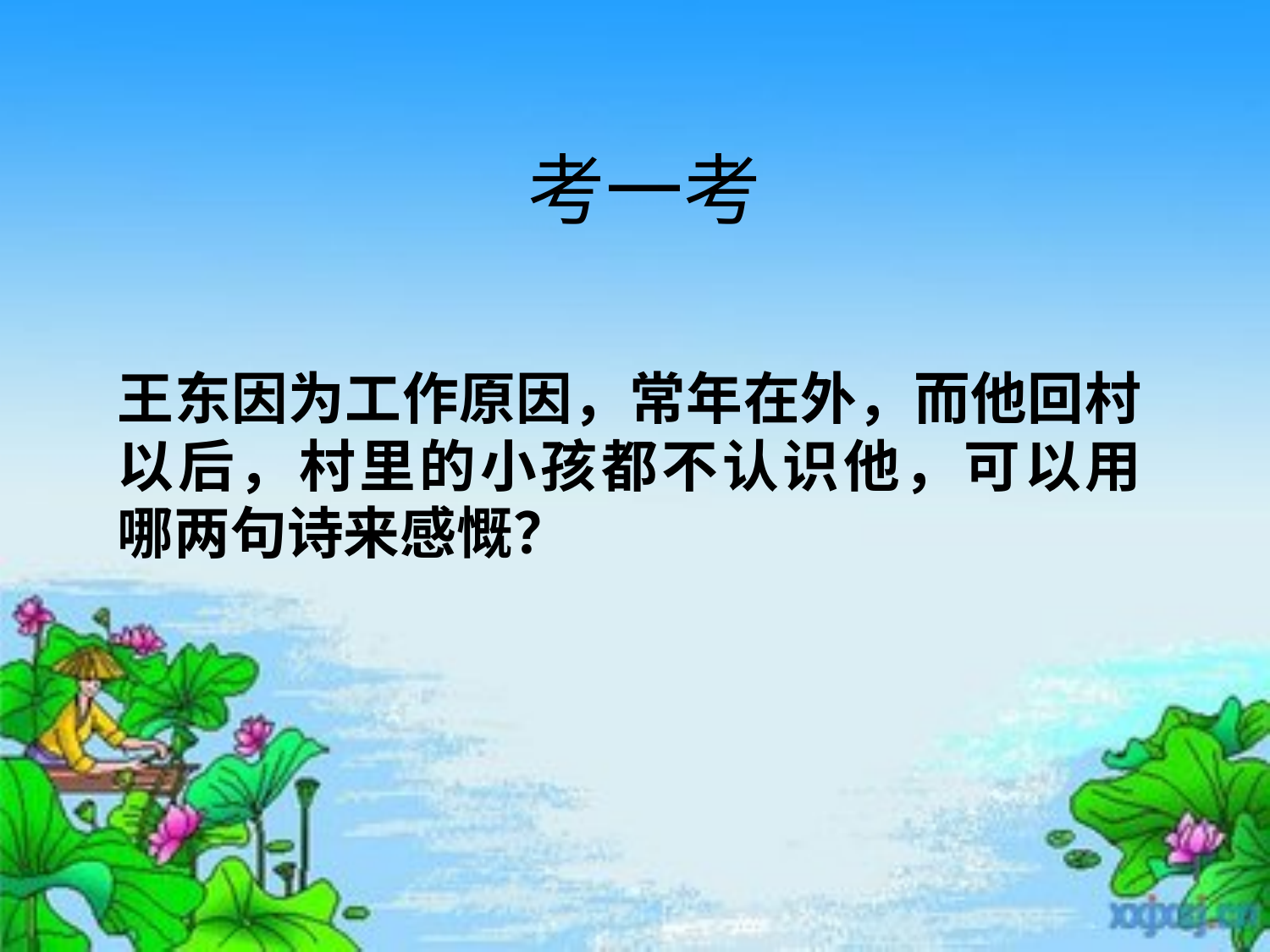

# 考一考
王东因为工作原因，常年在外，而他回村以后，村里的小孩都不认识他，可以用 哪两句诗来感慨？